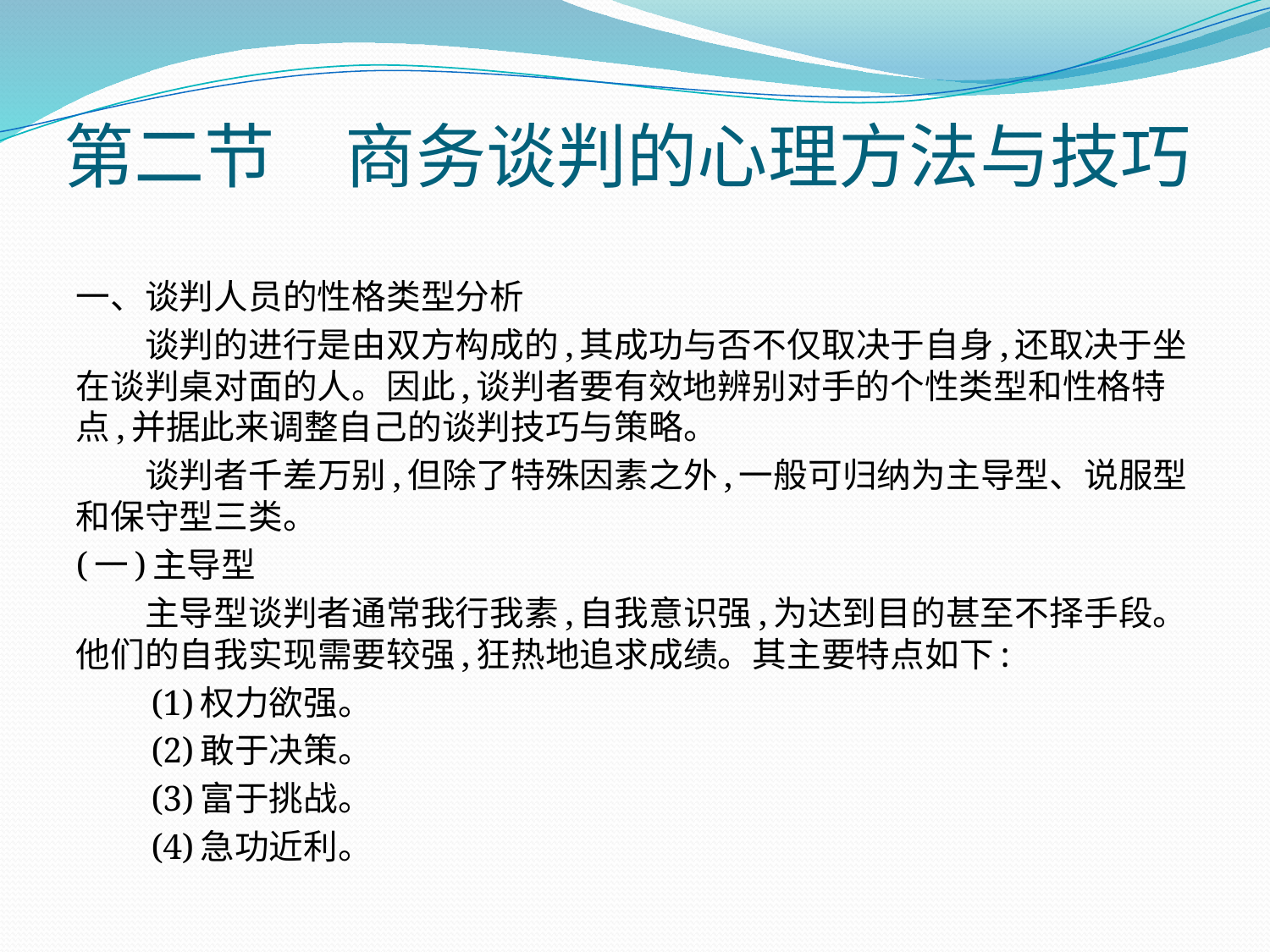

# 第二节　商务谈判的心理方法与技巧
一、谈判人员的性格类型分析
　　谈判的进行是由双方构成的,其成功与否不仅取决于自身,还取决于坐在谈判桌对面的人。因此,谈判者要有效地辨别对手的个性类型和性格特点,并据此来调整自己的谈判技巧与策略。
　　谈判者千差万别,但除了特殊因素之外,一般可归纳为主导型、说服型和保守型三类。
(一)主导型
　　主导型谈判者通常我行我素,自我意识强,为达到目的甚至不择手段。他们的自我实现需要较强,狂热地追求成绩。其主要特点如下:
　　(1)权力欲强。
　　(2)敢于决策。
　　(3)富于挑战。
　　(4)急功近利。